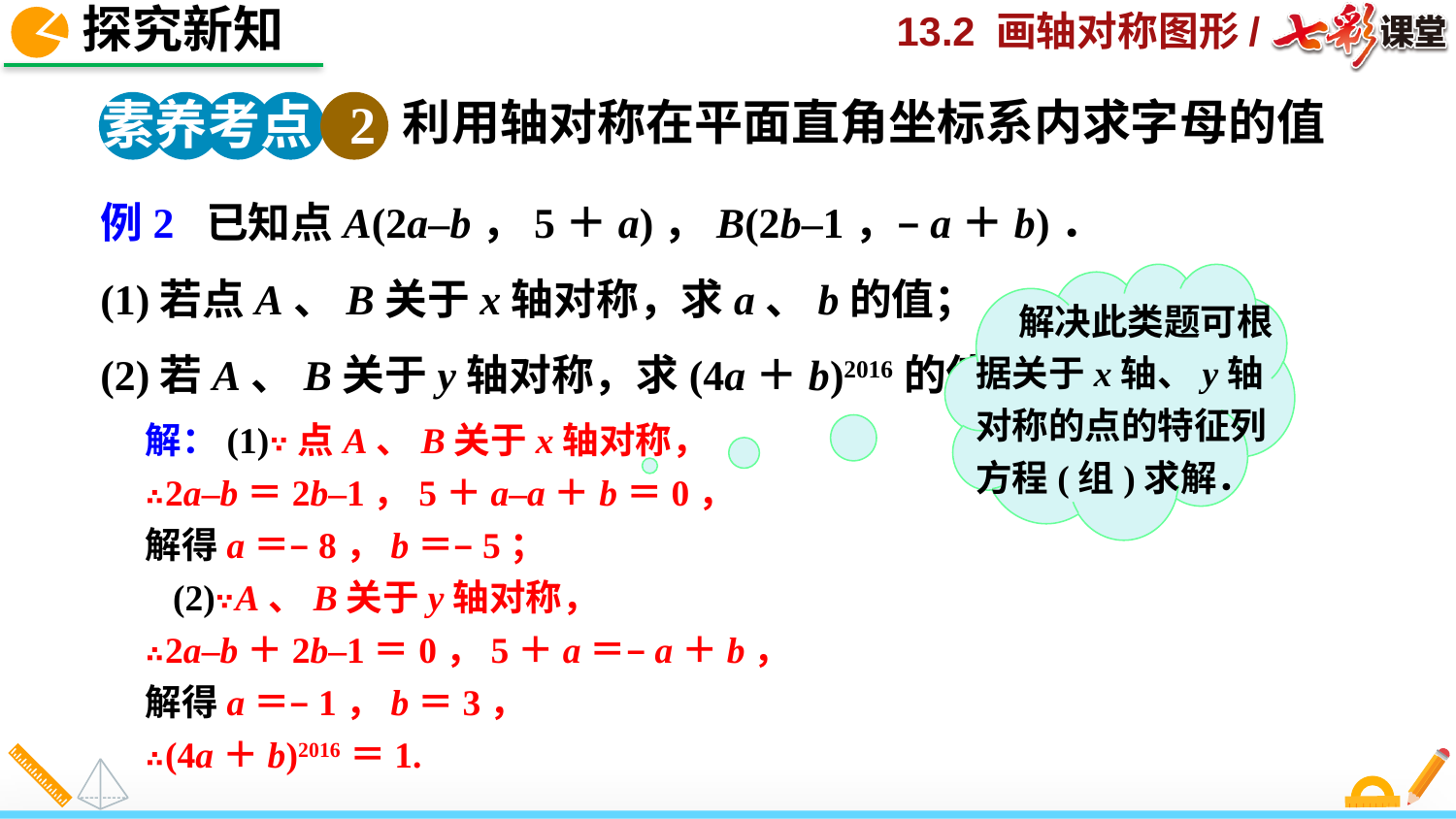

探究新知

素养考点  2

利用轴对称在平面直角坐标系内求字母的值
例2  已知点A(2a–b，5＋a)，B(2b–1，–a＋b)．
(1)若点A、B关于x轴对称，求a、b的值；
(2)若A、B关于y轴对称，求(4a＋b)2016的值．

解决此类题可根据关于x轴、y轴对称的点的特征列方程(组)求解．
解：(1)∵点A、B关于x轴对称，
∴2a–b＝2b–1，5＋a–a＋b＝0，
解得a＝–8，b＝–5；
   (2)∵A、B关于y轴对称，
∴2a–b＋2b–1＝0，5＋a＝–a＋b，
解得a＝–1，b＝3，
∴(4a＋b)2016＝1.